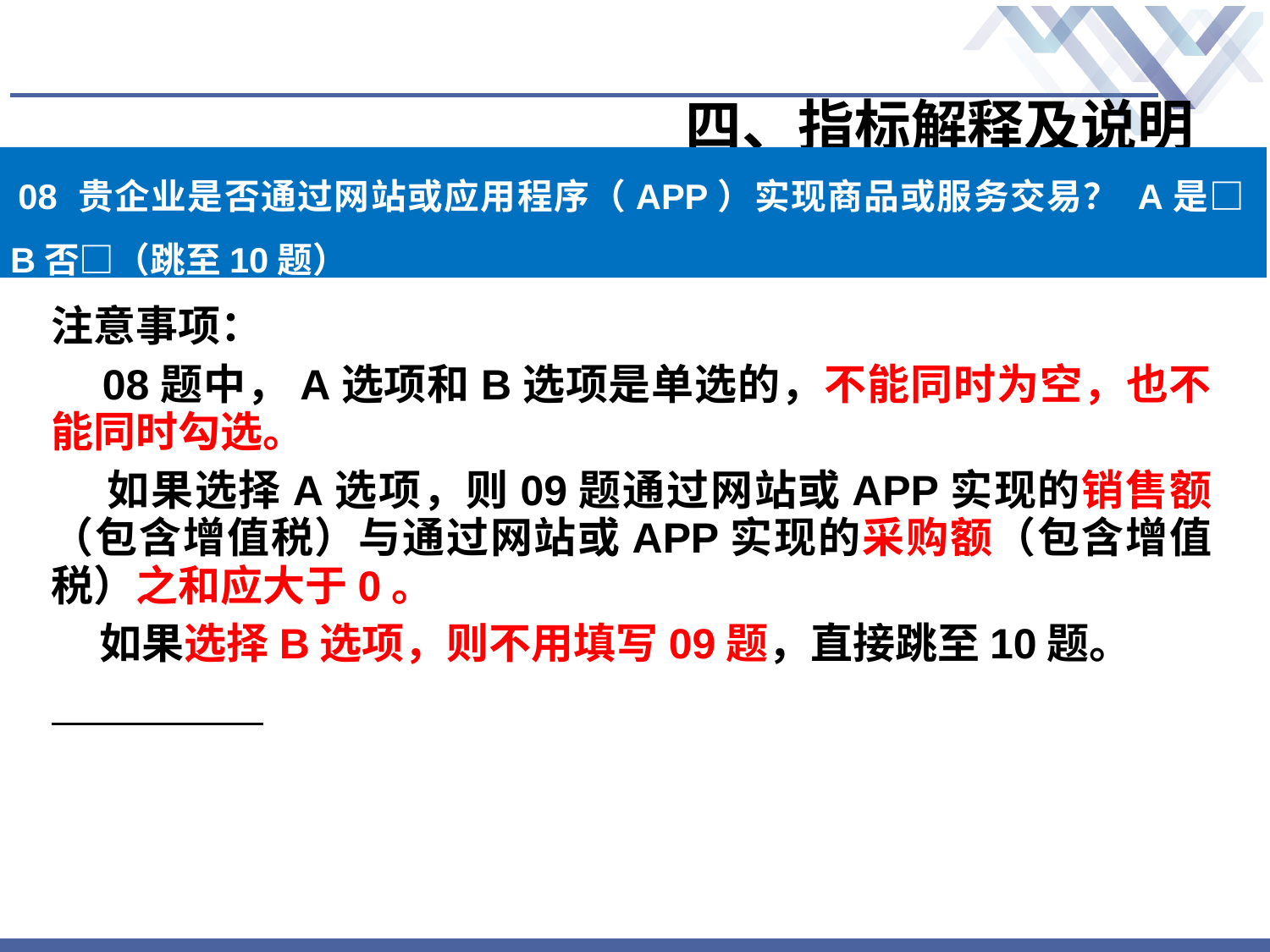

# 四、指标解释及说明
08 贵企业是否通过网站或应用程序（APP）实现商品或服务交易？ A是□  B否□（跳至10题）
注意事项：
    08题中，A选项和B选项是单选的，不能同时为空，也不能同时勾选。
    如果选择A选项，则09题通过网站或APP实现的销售额（包含增值税）与通过网站或APP实现的采购额（包含增值税）之和应大于0。
    如果选择B选项，则不用填写09题，直接跳至10题。